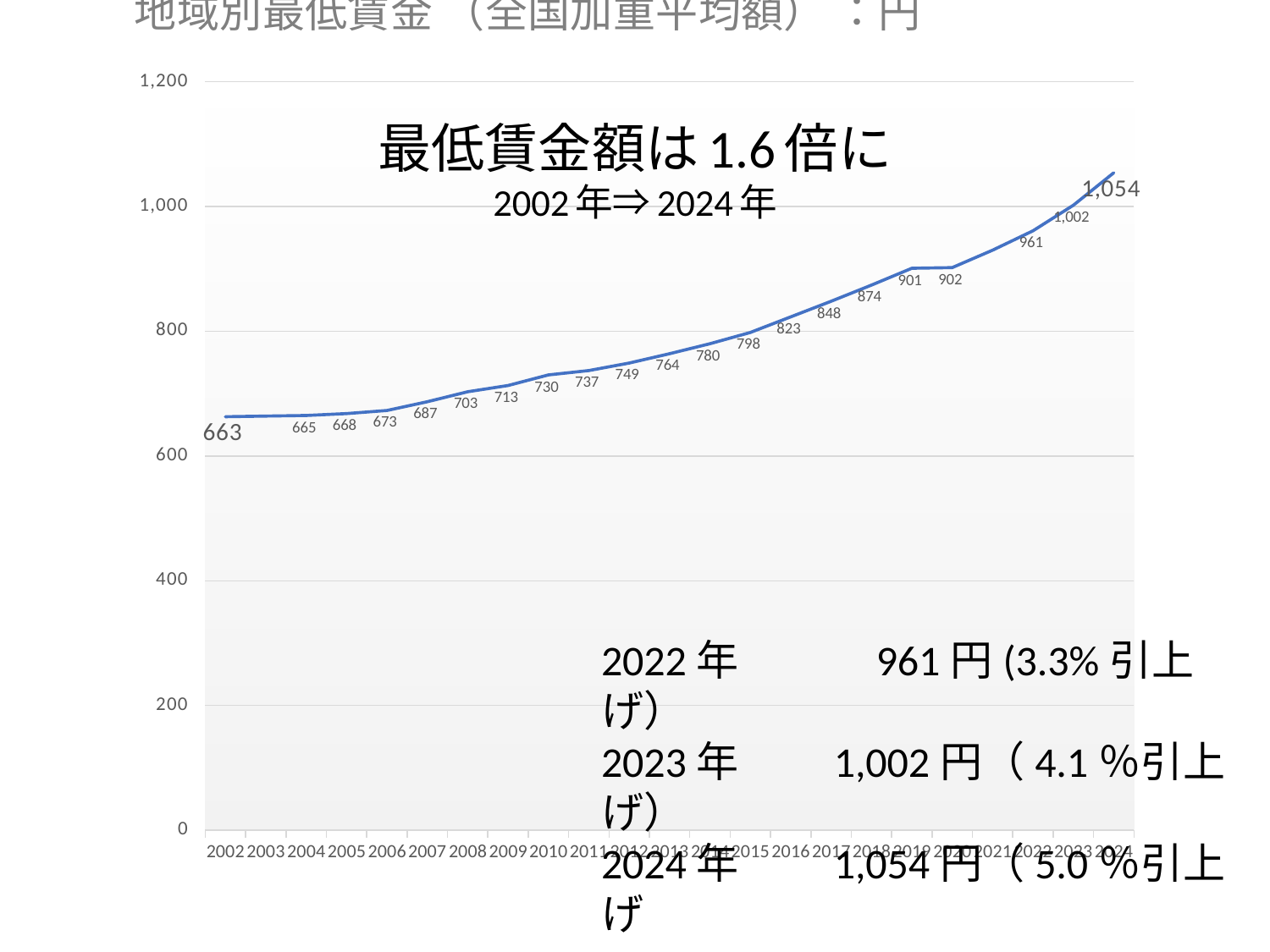

### Chart: 地域別最低賃金 （全国加重平均額） ：円

| Category | 地域別最低賃金 （全国加重平均額） |
|---|---|
| 2002 | 663.0 |
| 2003 | 664.0 |
| 2004 | 665.0 |
| 2005 | 668.0 |
| 2006 | 673.0 |
| 2007 | 687.0 |
| 2008 | 703.0 |
| 2009 | 713.0 |
| 2010 | 730.0 |
| 2011 | 737.0 |
| 2012 | 749.0 |
| 2013 | 764.0 |
| 2014 | 780.0 |
| 2015 | 798.0 |
| 2016 | 823.0 |
| 2017 | 848.0 |
| 2018 | 874.0 |
| 2019 | 901.0 |
| 2020 | 902.0 |
| 2021 | 930.0 |
| 2022 | 961.0 |
| 2023 | 1002.0 |
| 2024 | 1054.0 |
# 最低賃金額は1.6倍に
2002年⇒2024年
2022年　　　961円(3.3%引上げ）
2023年　　1,002円（4.1％引上げ）
2024年　　1,054円（5.0％引上げ